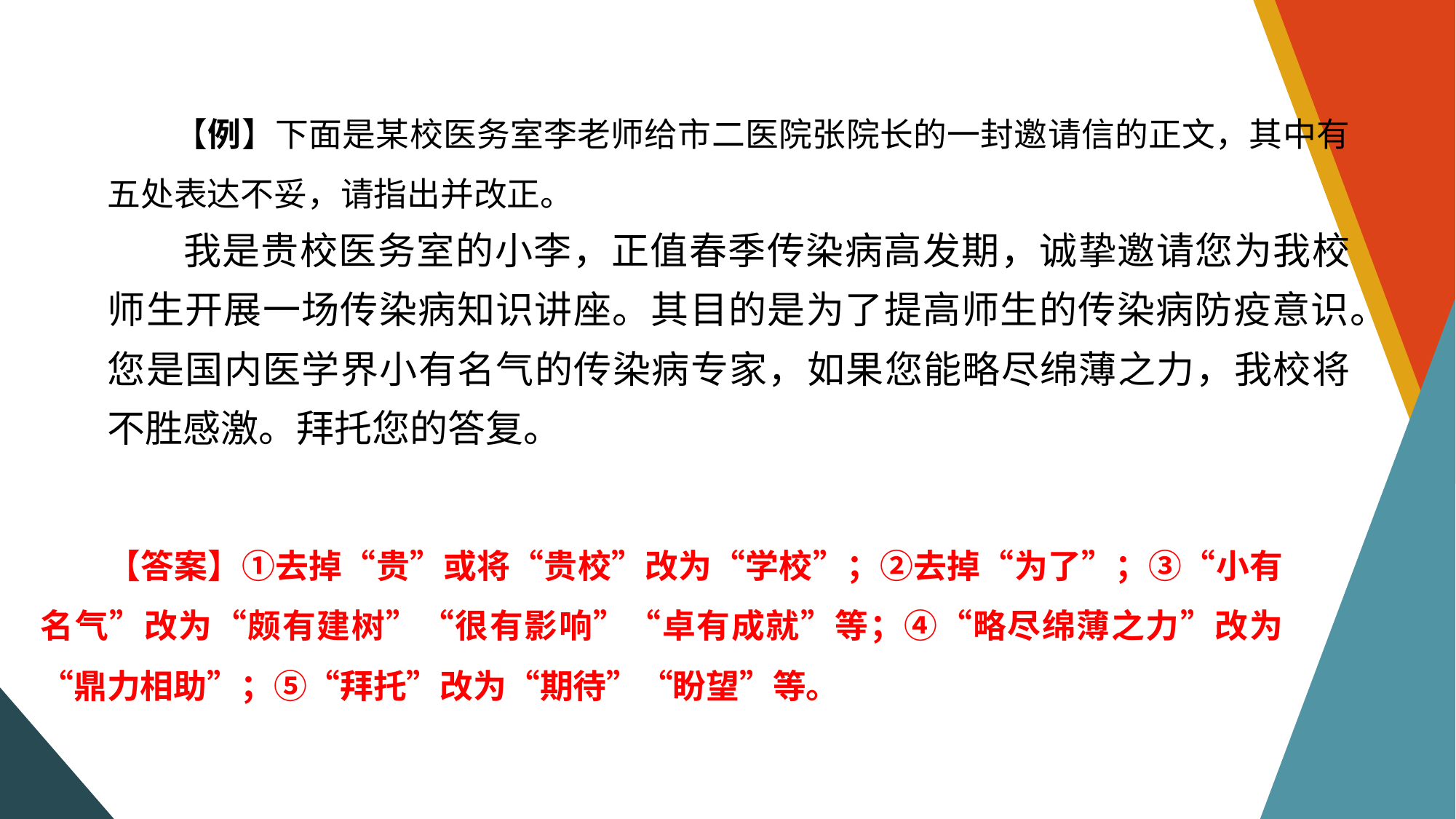

【例】下面是某校医务室李老师给市二医院张院长的一封邀请信的正文，其中有五处表达不妥，请指出并改正。
我是贵校医务室的小李，正值春季传染病高发期，诚挚邀请您为我校师生开展一场传染病知识讲座。其目的是为了提高师生的传染病防疫意识。您是国内医学界小有名气的传染病专家，如果您能略尽绵薄之力，我校将不胜感激。拜托您的答复。

【答案】①去掉“贵”或将“贵校”改为“学校”；②去掉“为了”；③“小有名气”改为“颇有建树”“很有影响”“卓有成就”等；④“略尽绵薄之力”改为“鼎力相助”；⑤“拜托”改为“期待”“盼望”等。